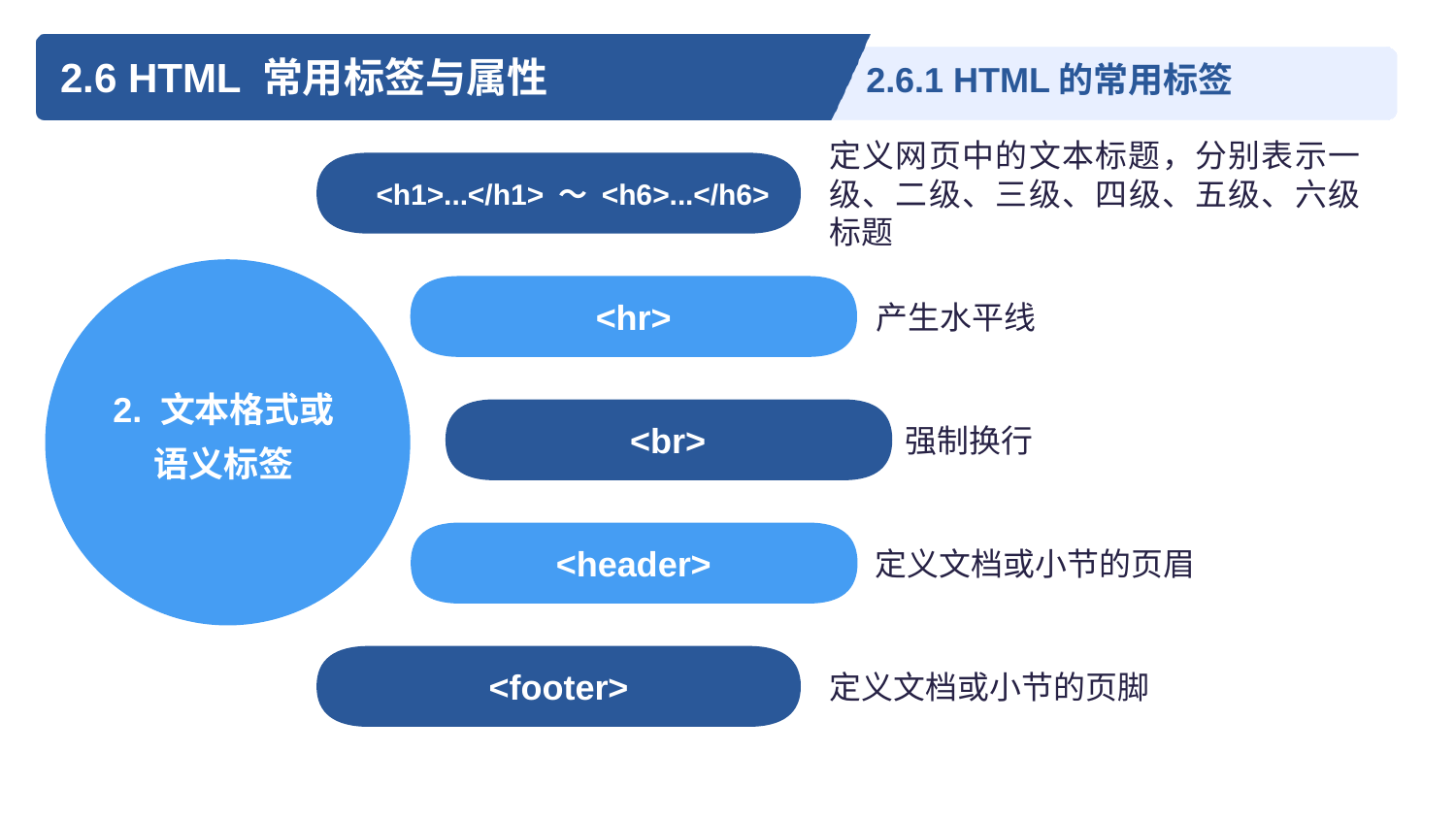

2.6 HTML 常用标签与属性
2.6.1 HTML的常用标签
定义网页中的文本标题，分别表示一级、二级、三级、四级、五级、六级标题
文本格式或语义标签

<h1>...</h1> ～ <h6>...</h6>
产生水平线

<hr>
2. 文本格式或
语义标签
强制换行

<br>
定义文档或小节的页眉

<header>
定义文档或小节的页脚

<footer>